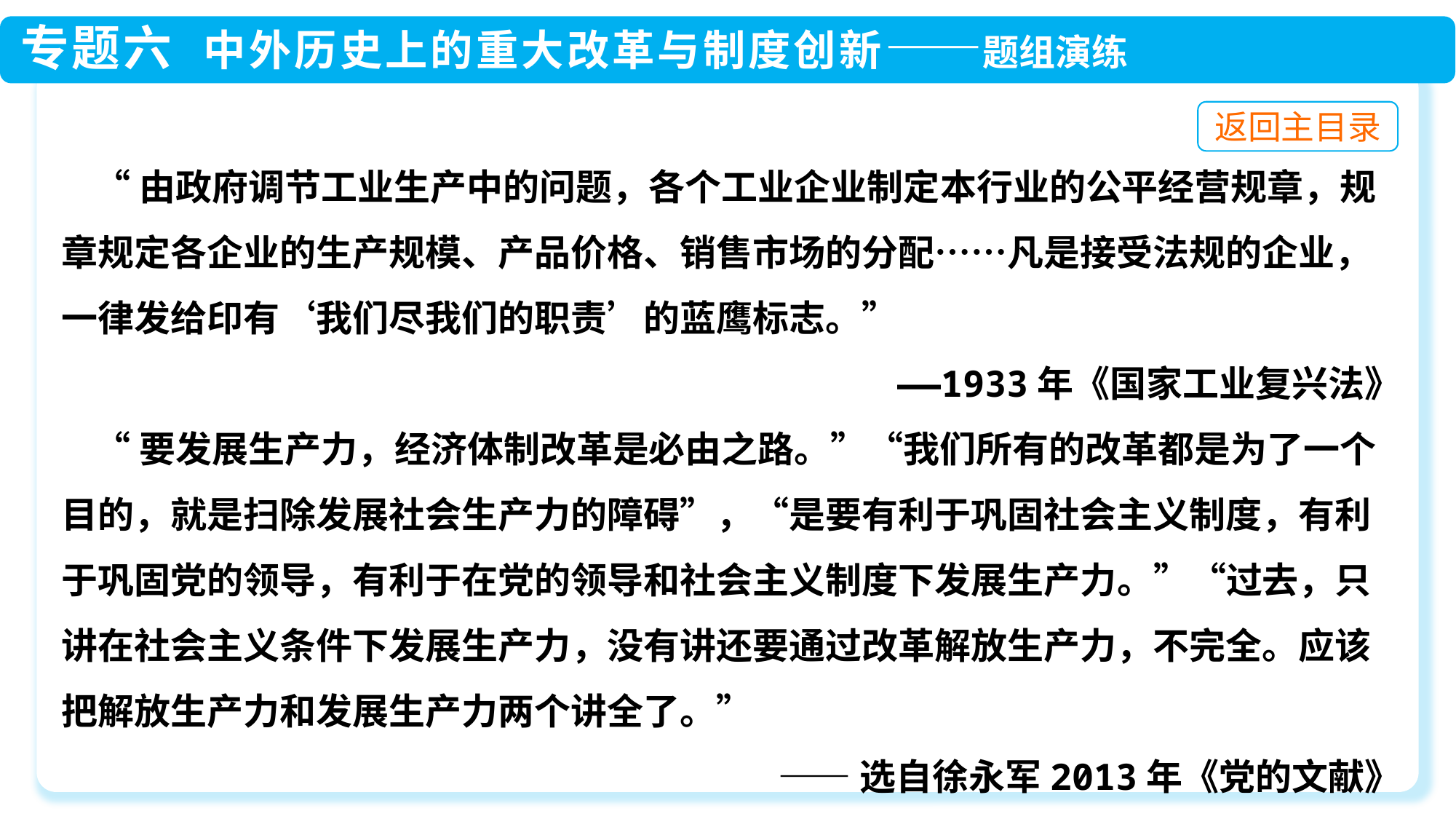

“由政府调节工业生产中的问题，各个工业企业制定本行业的公平经营规章，规章规定各企业的生产规模、产品价格、销售市场的分配……凡是接受法规的企业，一律发给印有‘我们尽我们的职责’的蓝鹰标志。”
——1933年《国家工业复兴法》
    “要发展生产力，经济体制改革是必由之路。”“我们所有的改革都是为了一个目的，就是扫除发展社会生产力的障碍”，“是要有利于巩固社会主义制度，有利于巩固党的领导，有利于在党的领导和社会主义制度下发展生产力。”“过去，只讲在社会主义条件下发展生产力，没有讲还要通过改革解放生产力，不完全。应该把解放生产力和发展生产力两个讲全了。”
——选自徐永军2013年《党的文献》